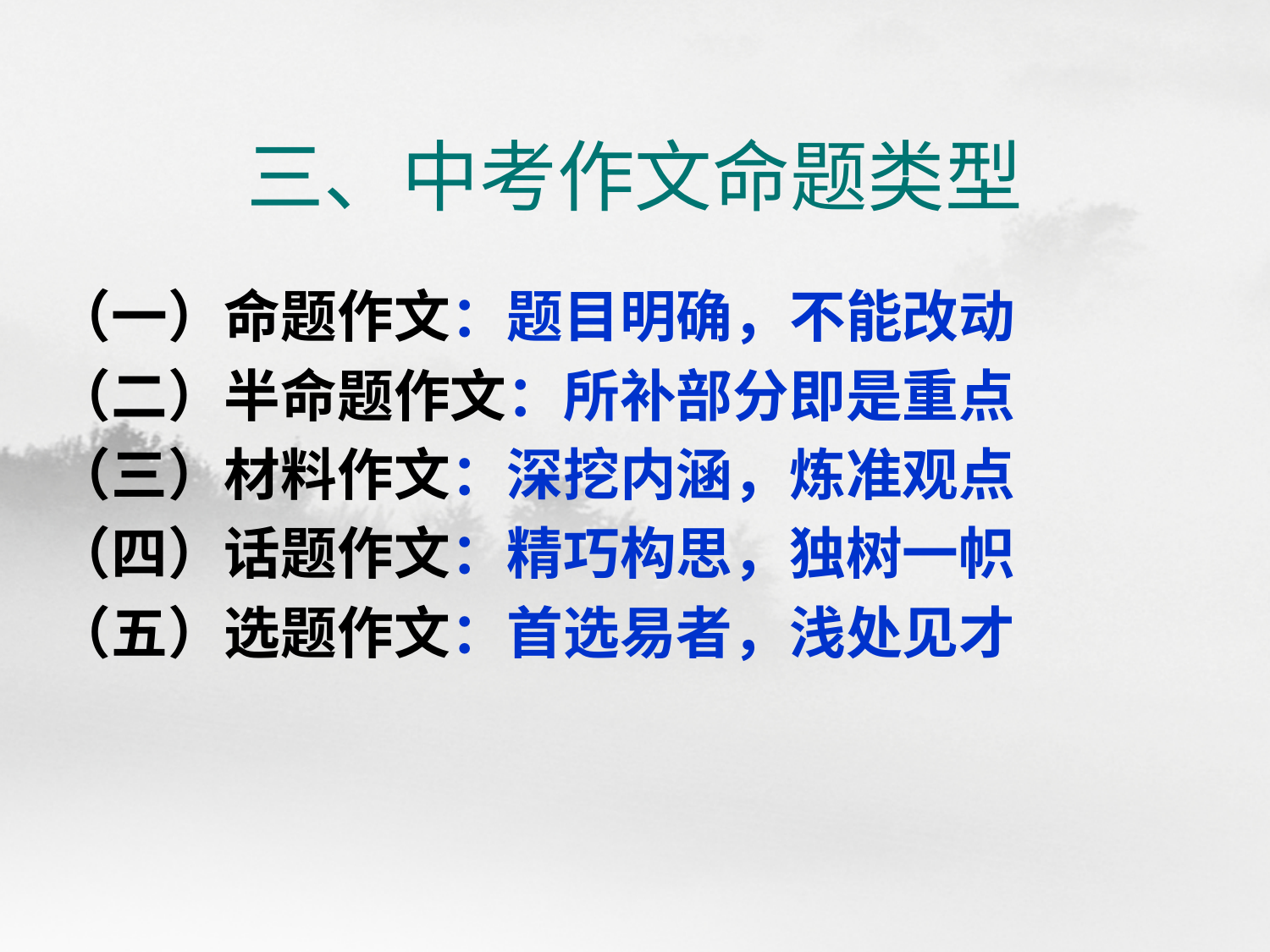

# 三、中考作文命题类型
（一）命题作文：题目明确，不能改动
（二）半命题作文：所补部分即是重点
（三）材料作文：深挖内涵，炼准观点
（四）话题作文：精巧构思，独树一帜
（五）选题作文：首选易者，浅处见才